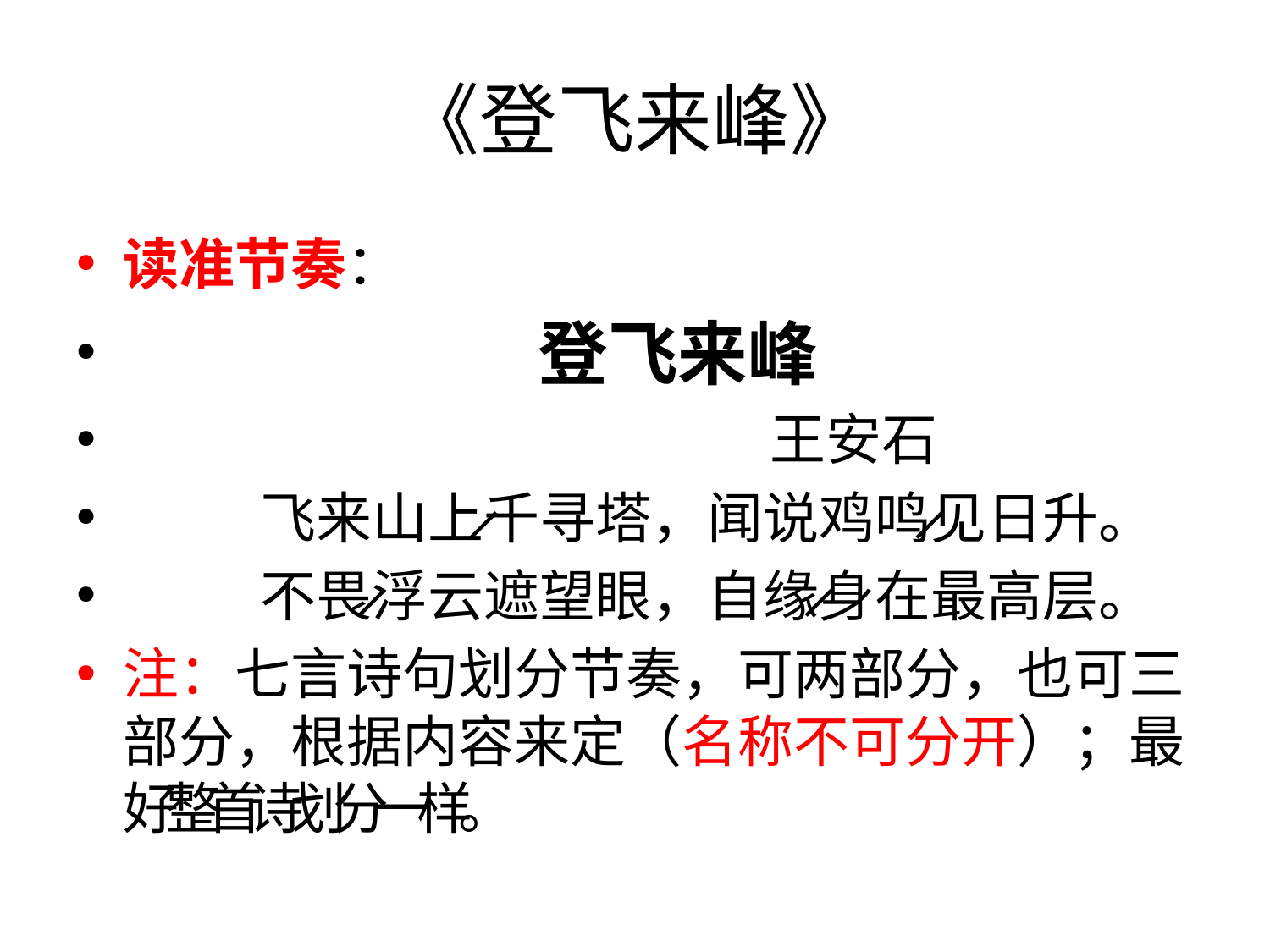

# 《登飞来峰》
读准节奏：
                          登飞来峰
                                         王安石
        飞来山上̷千寻塔，闻说鸡鸣̷见日升。
        不畏̷浮云遮望眼，自缘̷身在最高层。
注：七言诗句划分节奏，可两部分，也可三部分，根据内容来定（名称不可分开）；最好整首诗划分一样。